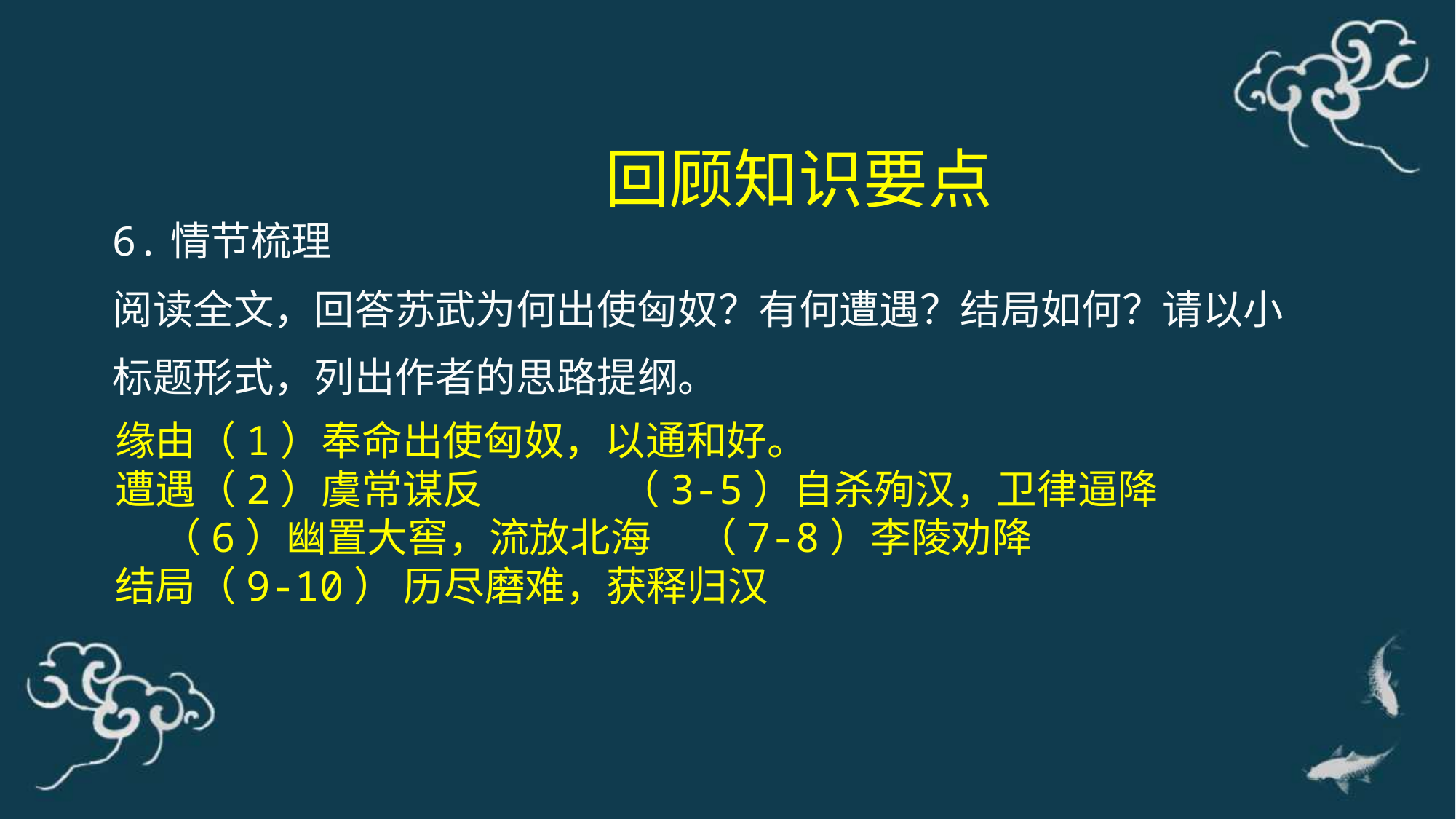

回顾知识要点
6.情节梳理
阅读全文，回答苏武为何出使匈奴？有何遭遇？结局如何？请以小标题形式，列出作者的思路提纲。
缘由（1）奉命出使匈奴，以通和好。
遭遇（2）虞常谋反               （3-5）自杀殉汉，卫律逼降
    （6）幽置大窖，流放北海     （7-8）李陵劝降
结局（9-10） 历尽磨难，获释归汉